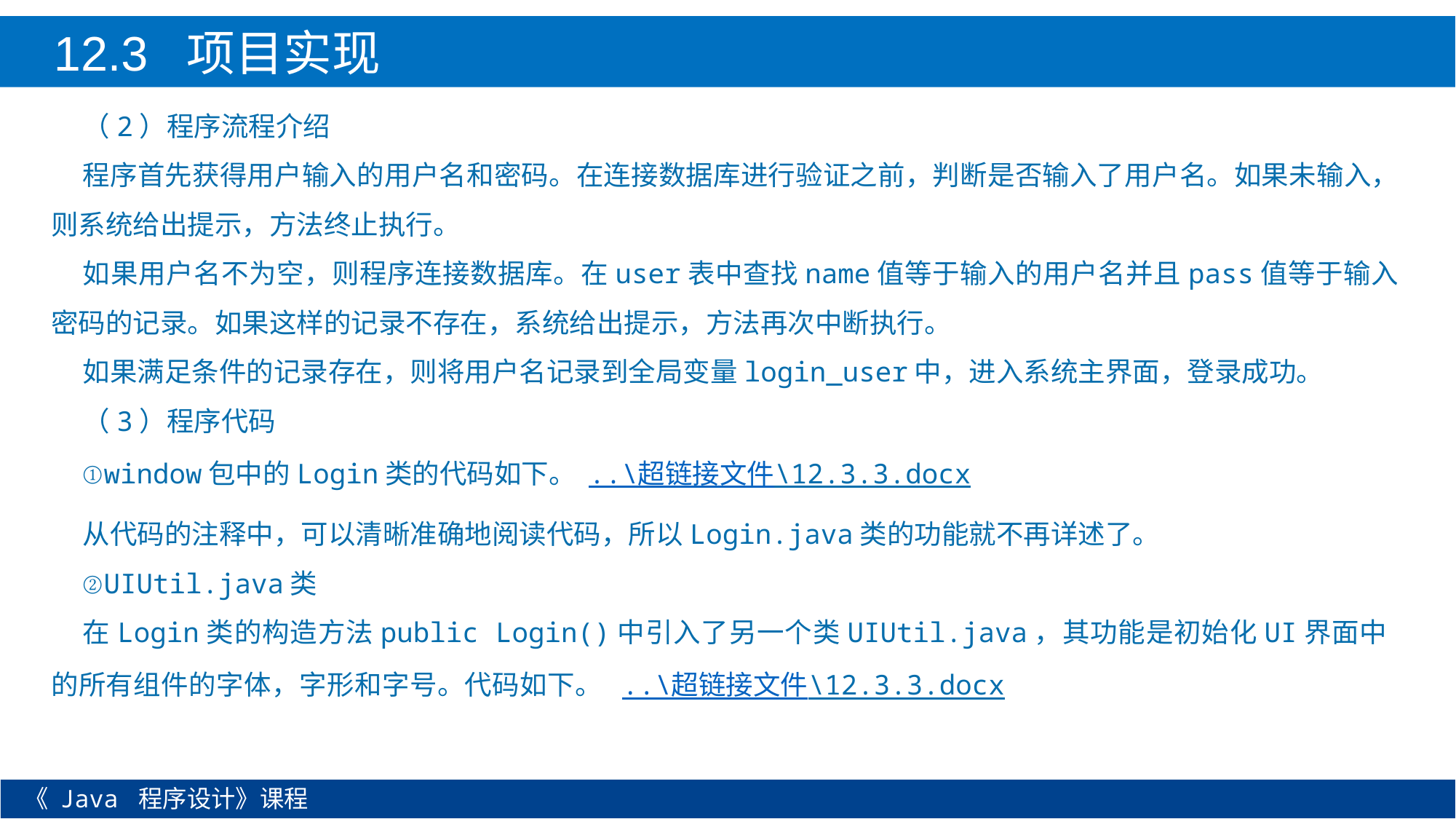

12.3  项目实现
（2）程序流程介绍
程序首先获得用户输入的用户名和密码。在连接数据库进行验证之前，判断是否输入了用户名。如果未输入，则系统给出提示，方法终止执行。
如果用户名不为空，则程序连接数据库。在user表中查找name值等于输入的用户名并且pass值等于输入密码的记录。如果这样的记录不存在，系统给出提示，方法再次中断执行。
如果满足条件的记录存在，则将用户名记录到全局变量login_user中，进入系统主界面，登录成功。
（3）程序代码
①window包中的Login类的代码如下。 ..\超链接文件\12.3.3.docx
从代码的注释中，可以清晰准确地阅读代码，所以Login.java类的功能就不再详述了。
②UIUtil.java类
在Login类的构造方法public Login()中引入了另一个类UIUtil.java，其功能是初始化UI界面中的所有组件的字体，字形和字号。代码如下。  ..\超链接文件\12.3.3.docx
《 Java 程序设计》课程